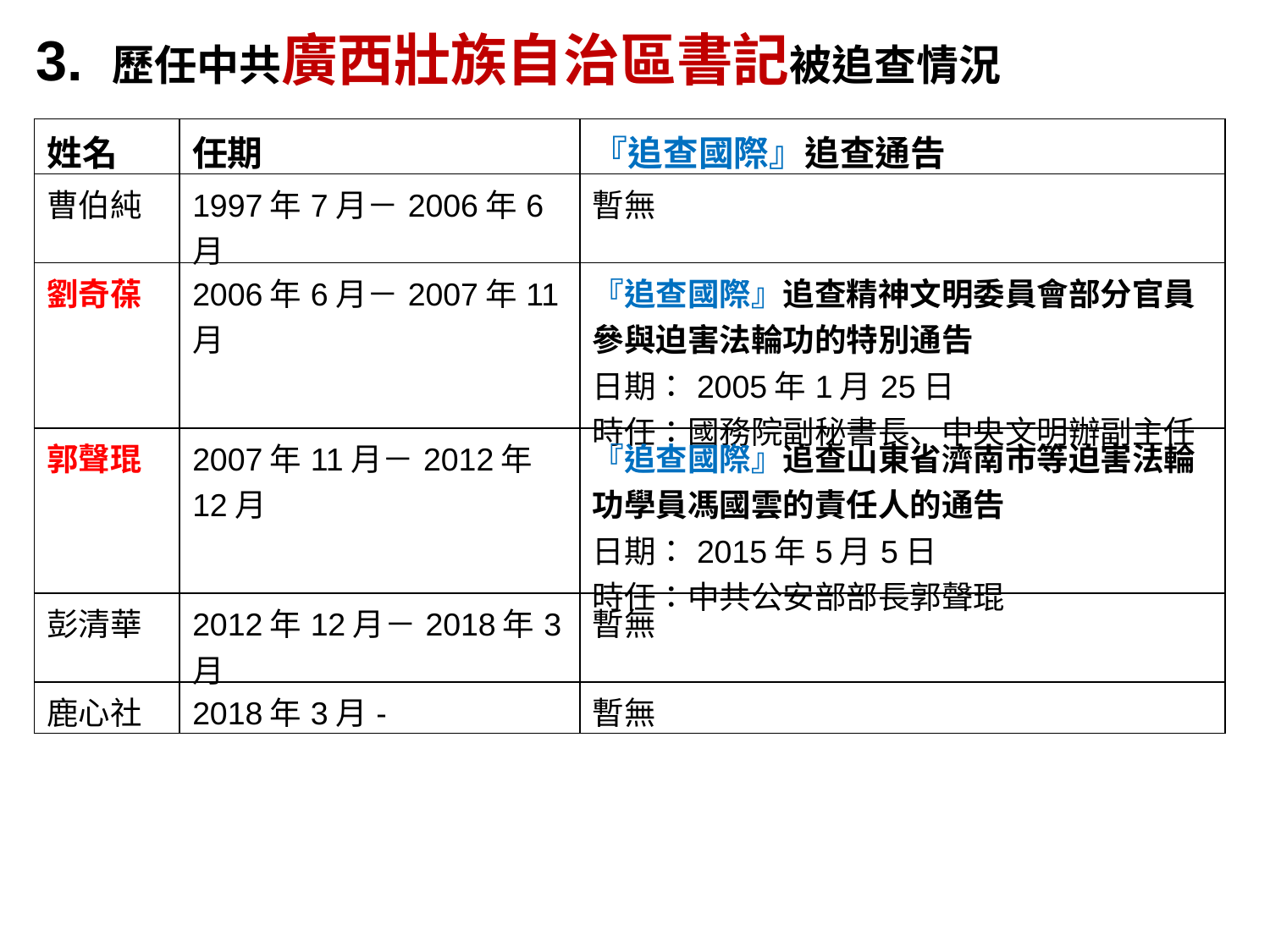

3. 歷任中共廣西壯族自治區書記被追查情況
| 姓名 | 任期 | 『追查國際』追查通告 |
| --- | --- | --- |
| 曹伯純 | 1997年7月－2006年6月 | 暫無 |
| 劉奇葆 | 2006年6月－2007年11月 | 『追查國際』追查精神文明委員會部分官員參與迫害法輪功的特別通告 日期：2005年1月25日 時任：國務院副秘書長、中央文明辦副主任 |
| 郭聲琨 | 2007年11月－2012年12月 | 『追查國際』追查山東省濟南市等迫害法輪功學員馮國雲的責任人的通告 日期：2015年5月5日 時任：中共公安部部長郭聲琨 |
| 彭清華 | 2012年12月－2018年3月 | 暫無 |
| 鹿心社 | 2018年3月- | 暫無 |